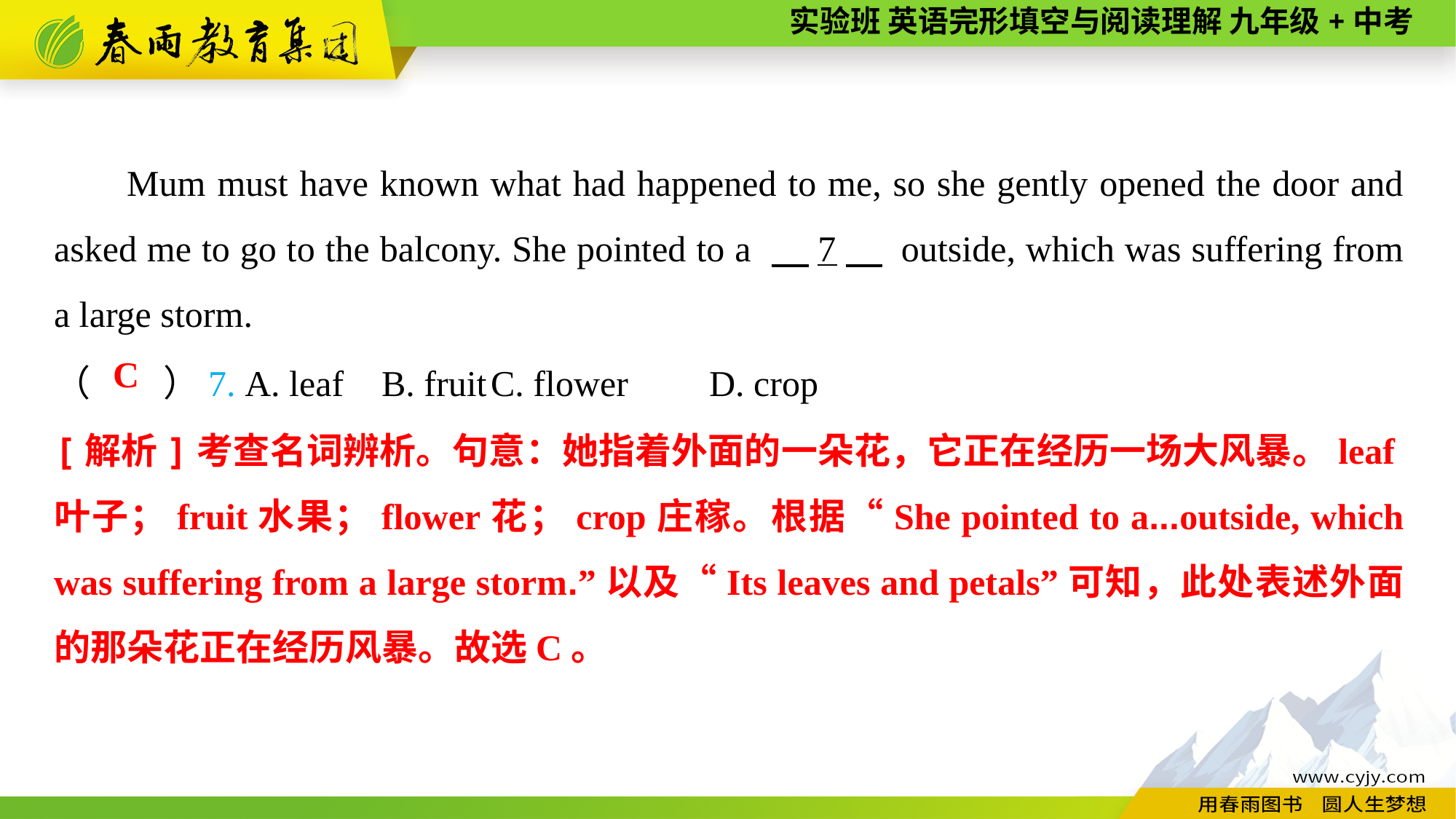

Mum must have known what had happened to me, so she gently opened the door and asked me to go to the balcony. She pointed to a 　7　 outside, which was suffering from a large storm.
（　　）7. A. leaf	B. fruit	C. flower	D. crop
C
[解析]考查名词辨析。句意：她指着外面的一朵花，它正在经历一场大风暴。leaf叶子；fruit水果；flower花；crop庄稼。根据“She pointed to a...outside, which was suffering from a large storm.”以及“Its leaves and petals”可知，此处表述外面的那朵花正在经历风暴。故选C。